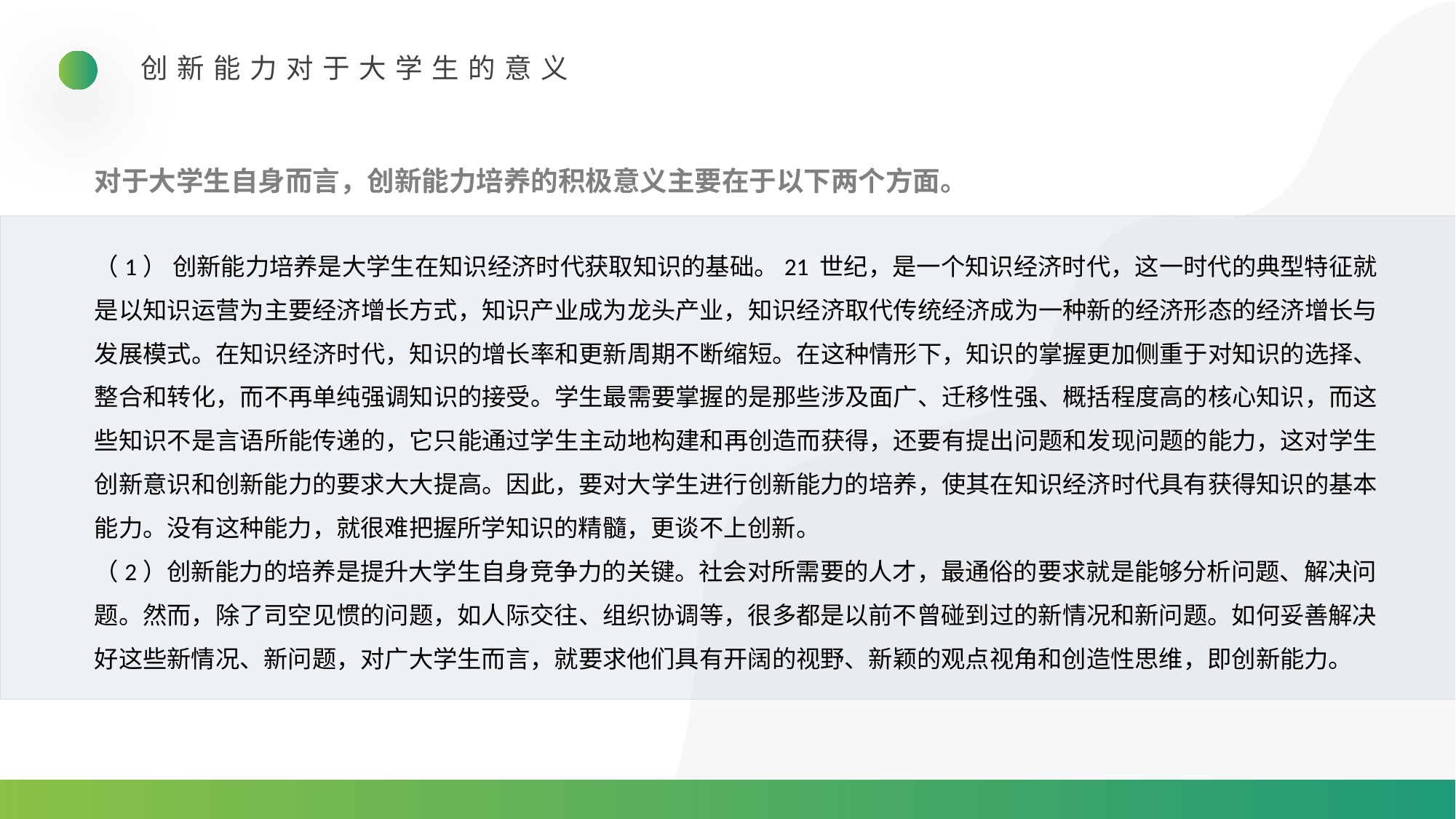

创新能力对于大学生的意义
对于大学生自身而言，创新能力培养的积极意义主要在于以下两个方面。

（1） 创新能力培养是大学生在知识经济时代获取知识的基础。21 世纪，是一个知识经济时代，这一时代的典型特征就是以知识运营为主要经济增长方式，知识产业成为龙头产业，知识经济取代传统经济成为一种新的经济形态的经济增长与发展模式。在知识经济时代，知识的增长率和更新周期不断缩短。在这种情形下，知识的掌握更加侧重于对知识的选择、整合和转化，而不再单纯强调知识的接受。学生最需要掌握的是那些涉及面广、迁移性强、概括程度高的核心知识，而这些知识不是言语所能传递的，它只能通过学生主动地构建和再创造而获得，还要有提出问题和发现问题的能力，这对学生创新意识和创新能力的要求大大提高。因此，要对大学生进行创新能力的培养，使其在知识经济时代具有获得知识的基本能力。没有这种能力，就很难把握所学知识的精髓，更谈不上创新。
（2）创新能力的培养是提升大学生自身竞争力的关键。社会对所需要的人才，最通俗的要求就是能够分析问题、解决问题。然而，除了司空见惯的问题，如人际交往、组织协调等，很多都是以前不曾碰到过的新情况和新问题。如何妥善解决好这些新情况、新问题，对广大学生而言，就要求他们具有开阔的视野、新颖的观点视角和创造性思维，即创新能力。